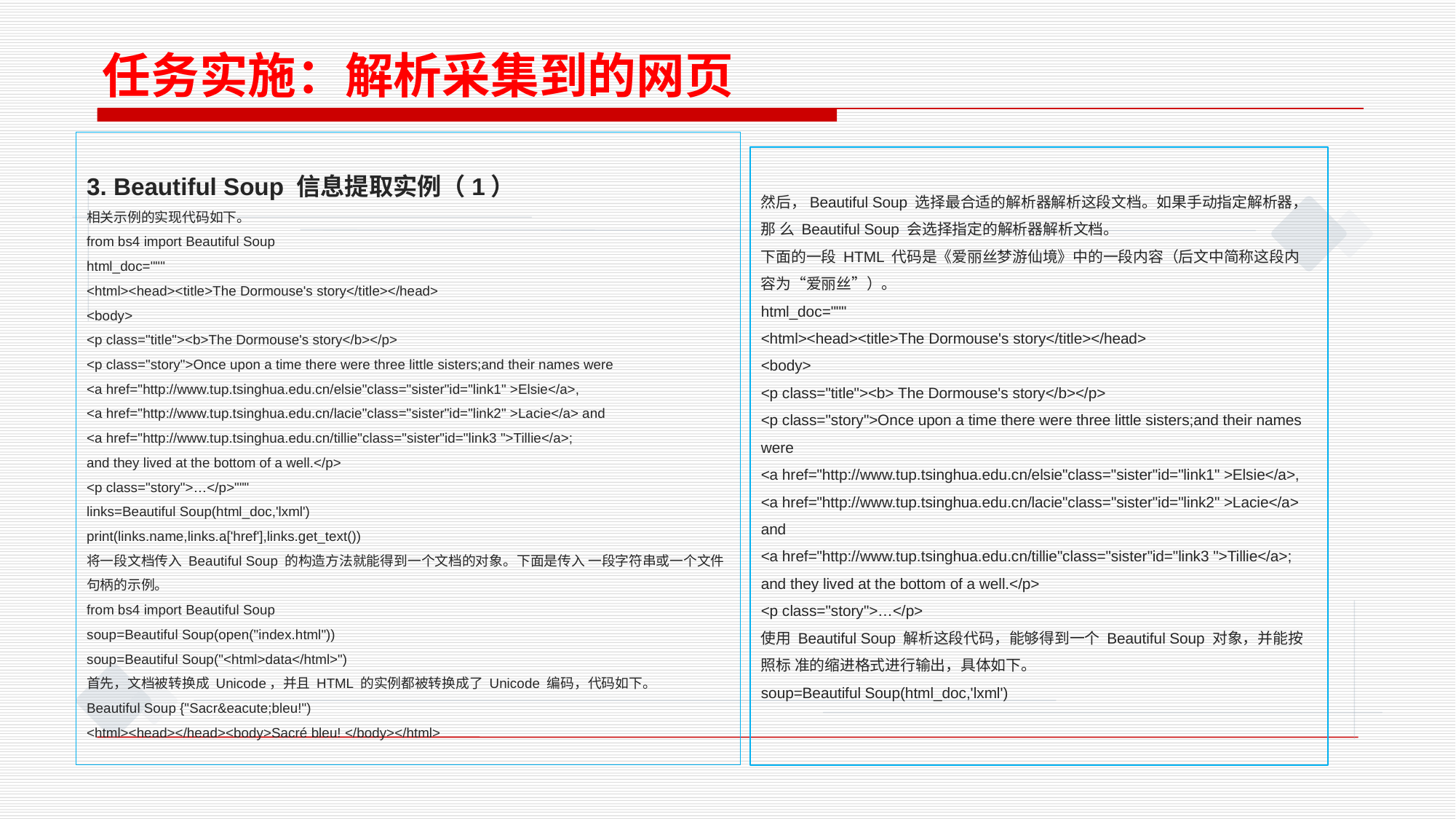

任务实施：解析采集到的网页
3. Beautiful Soup 信息提取实例（1）
相关示例的实现代码如下。
from bs4 import Beautiful Soup
html_doc="""
<html><head><title>The Dormouse's story</title></head>
<body>
<p class="title"><b>The Dormouse's story</b></p>
<p class="story">Once upon a time there were three little sisters;and their names were
<a href="http://www.tup.tsinghua.edu.cn/elsie"class="sister"id="link1" >Elsie</a>,
<a href="http://www.tup.tsinghua.edu.cn/lacie"class="sister"id="link2" >Lacie</a> and
<a href="http://www.tup.tsinghua.edu.cn/tillie"class="sister"id="link3 ">Tillie</a>;
and they lived at the bottom of a well.</p>
<p class="story">…</p>"""
links=Beautiful Soup(html_doc,'lxml')
print(links.name,links.a['href'],links.get_text())
将一段文档传入 Beautiful Soup 的构造方法就能得到一个文档的对象。下面是传入 一段字符串或一个文件句柄的示例。
from bs4 import Beautiful Soup
soup=Beautiful Soup(open("index.html"))
soup=Beautiful Soup("<html>data</html>")
首先，文档被转换成 Unicode，并且 HTML 的实例都被转换成了 Unicode 编码，代码如下。
Beautiful Soup {"Sacr&eacute;bleu!")
<html><head></head><body>Sacré bleu! </body></html>
然后，Beautiful Soup 选择最合适的解析器解析这段文档。如果手动指定解析器，那 么 Beautiful Soup 会选择指定的解析器解析文档。
下面的一段 HTML 代码是《爱丽丝梦游仙境》中的一段内容（后文中简称这段内 容为“爱丽丝”）。
html_doc="""
<html><head><title>The Dormouse's story</title></head>
<body>
<p class="title"><b> The Dormouse's story</b></p>
<p class="story">Once upon a time there were three little sisters;and their names were
<a href="http://www.tup.tsinghua.edu.cn/elsie"class="sister"id="link1" >Elsie</a>,
<a href="http://www.tup.tsinghua.edu.cn/lacie"class="sister"id="link2" >Lacie</a> and
<a href="http://www.tup.tsinghua.edu.cn/tillie"class="sister"id="link3 ">Tillie</a>;
and they lived at the bottom of a well.</p>
<p class="story">…</p>
使用 Beautiful Soup 解析这段代码，能够得到一个 Beautiful Soup 对象，并能按照标 准的缩进格式进行输出，具体如下。
soup=Beautiful Soup(html_doc,'lxml')